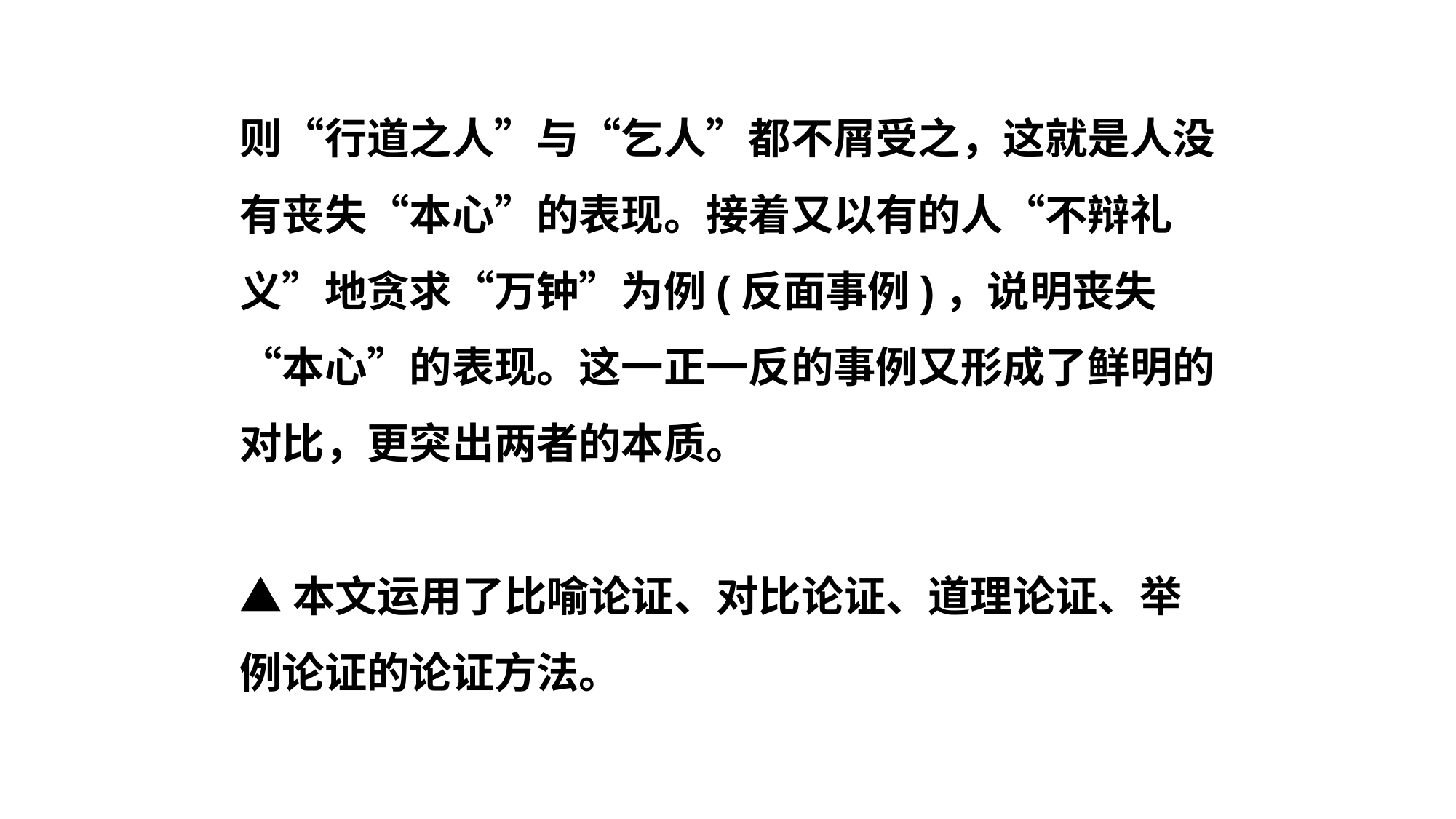

则“行道之人”与“乞人”都不屑受之，这就是人没有丧失“本心”的表现。接着又以有的人“不辩礼义”地贪求“万钟”为例(反面事例)，说明丧失“本心”的表现。这一正一反的事例又形成了鲜明的对比，更突出两者的本质。

▲本文运用了比喻论证、对比论证、道理论证、举例论证的论证方法。